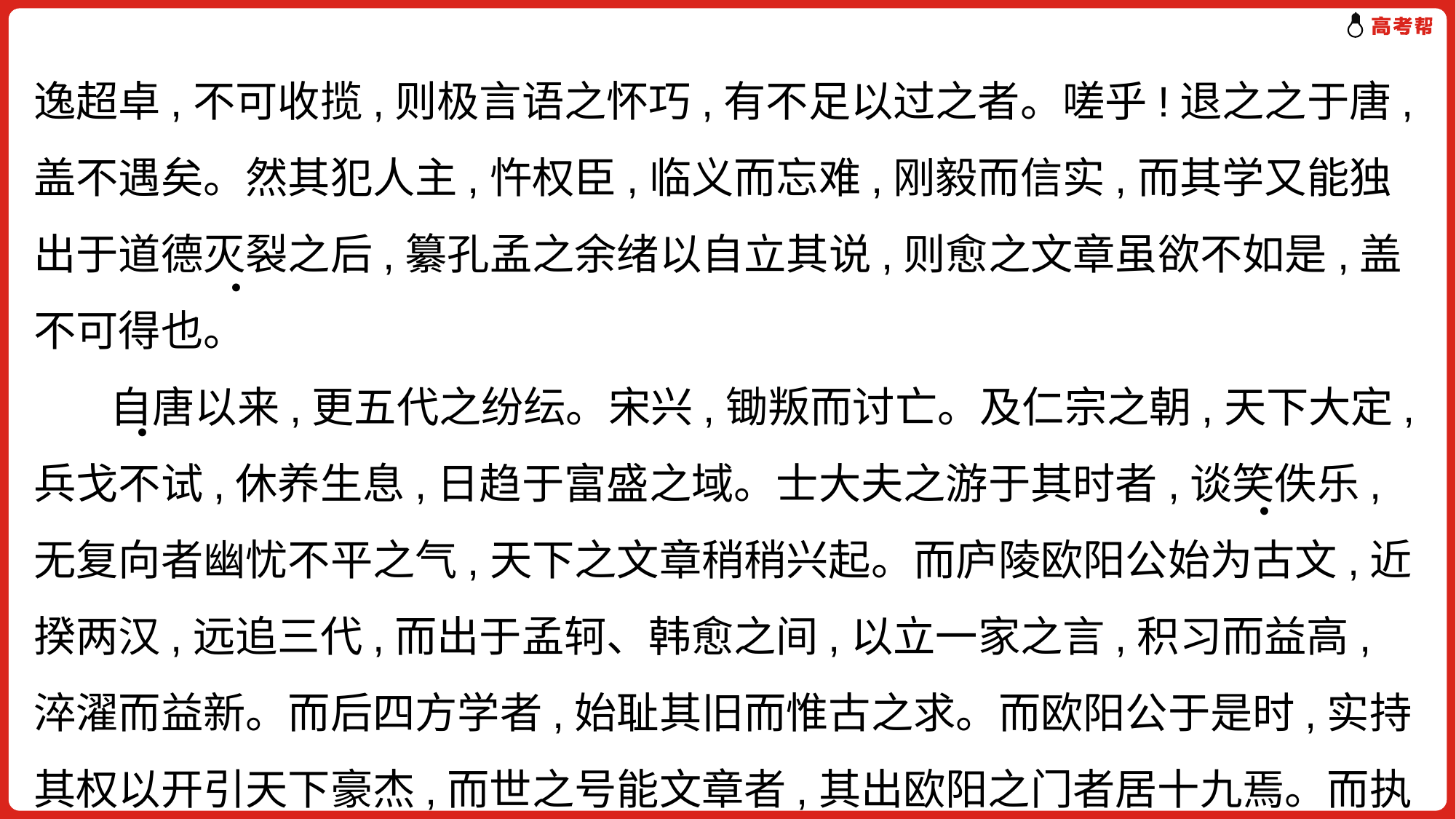

逸超卓,不可收揽,则极言语之怀巧,有不足以过之者。嗟乎!退之之于唐,盖不遇矣。然其犯人主,忤权臣,临义而忘难,刚毅而信实,而其学又能独出于道德灭裂之后,纂孔孟之余绪以自立其说,则愈之文章虽欲不如是,盖不可得也。
       自唐以来,更五代之纷纭。宋兴,锄叛而讨亡。及仁宗之朝,天下大定,兵戈不试,休养生息,日趋于富盛之域。士大夫之游于其时者,谈笑佚乐,无复向者幽忧不平之气,天下之文章稍稍兴起。而庐陵欧阳公始为古文,近揆两汉,远追三代,而出于孟轲、韩愈之间,以立一家之言,积习而益高,淬濯而益新。而后四方学者,始耻其旧而惟古之求。而欧阳公于是时,实持其权以开引天下豪杰,而世之号能文章者,其出欧阳之门者居十九焉。而执事实为之冠,其文
.
.
.